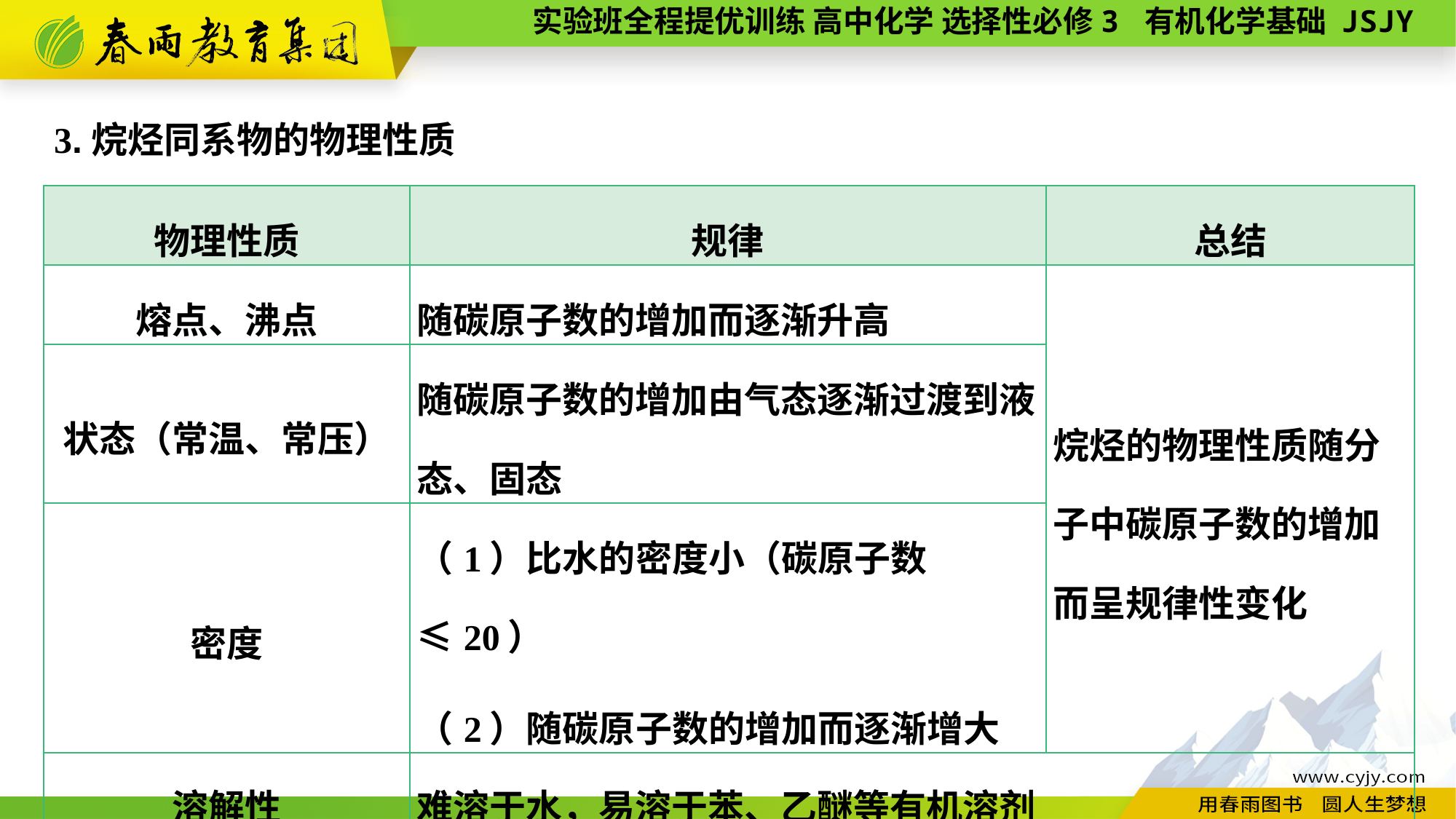

3.烷烃同系物的物理性质
| 物理性质 | 规律 | 总结 |
| --- | --- | --- |
| 熔点、沸点 | 随碳原子数的增加而逐渐升高 | 烷烃的物理性质随分子中碳原子数的增加而呈规律性变化 |
| 状态（常温、常压） | 随碳原子数的增加由气态逐渐过渡到液态、固态 |  |
| 密度 | （1）比水的密度小（碳原子数≤20） （2）随碳原子数的增加而逐渐增大 |  |
| 溶解性 | 难溶于水，易溶于苯、乙醚等有机溶剂 |  |